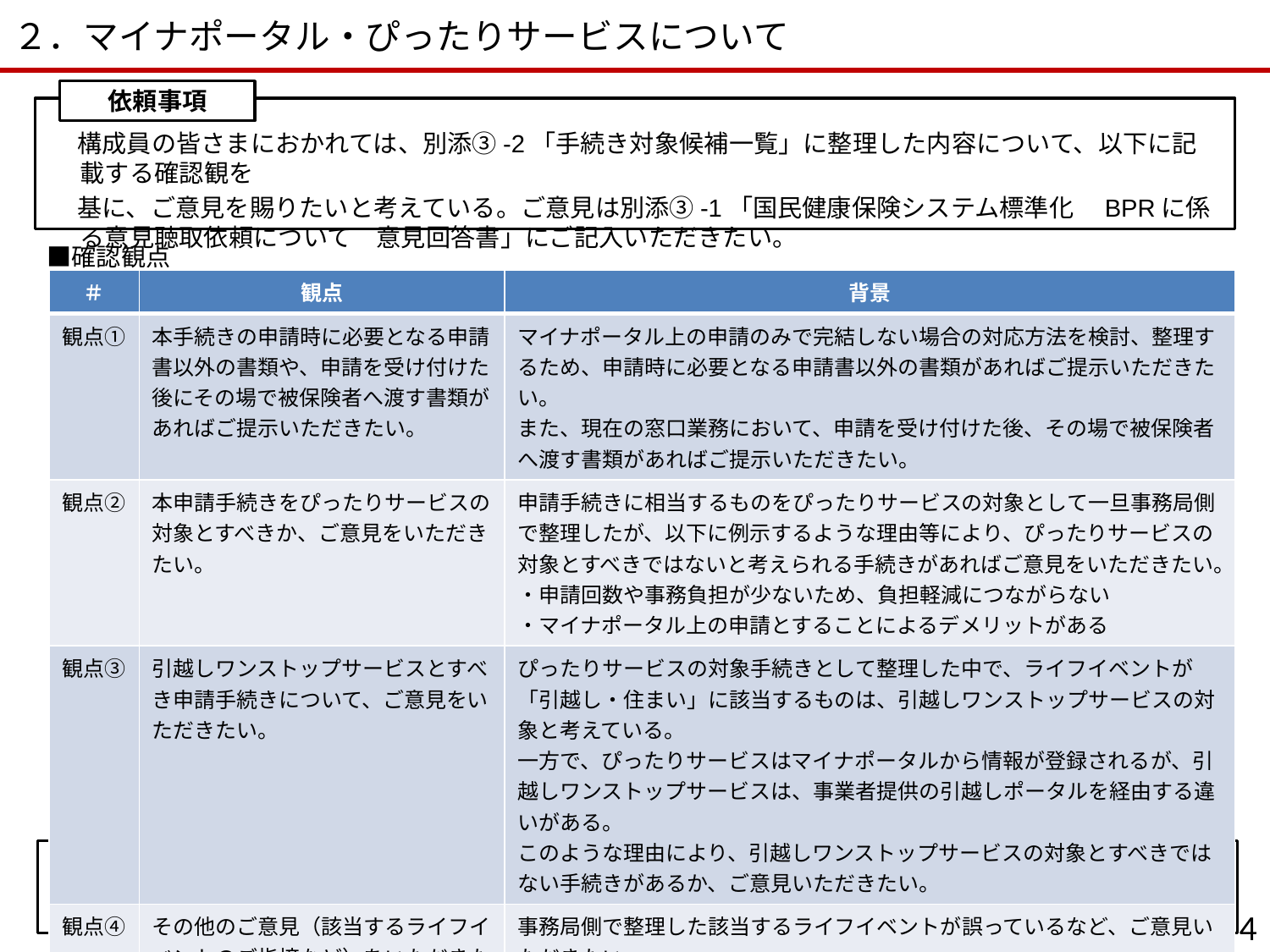

２．マイナポータル・ぴったりサービスについて
依頼事項
   構成員の皆さまにおかれては、別添③-2「手続き対象候補一覧」に整理した内容について、以下に記載する確認観を
   基に、ご意見を賜りたいと考えている。ご意見は別添③-1「国民健康保険システム標準化　BPRに係る意見聴取依頼について　意見回答書」にご記入いただきたい。
　■確認観点
| ＃ | 観点 | 背景 |
| --- | --- | --- |
| 観点① | 本手続きの申請時に必要となる申請書以外の書類や、申請を受け付けた後にその場で被保険者へ渡す書類があればご提示いただきたい。 | マイナポータル上の申請のみで完結しない場合の対応方法を検討、整理するため、申請時に必要となる申請書以外の書類があればご提示いただきたい。 また、現在の窓口業務において、申請を受け付けた後、その場で被保険者へ渡す書類があればご提示いただきたい。 |
| 観点② | 本申請手続きをぴったりサービスの対象とすべきか、ご意見をいただきたい。 | 申請手続きに相当するものをぴったりサービスの対象として一旦事務局側で整理したが、以下に例示するような理由等により、ぴったりサービスの対象とすべきではないと考えられる手続きがあればご意見をいただきたい。 ・申請回数や事務負担が少ないため、負担軽減につながらない ・マイナポータル上の申請とすることによるデメリットがある |
| 観点③ | 引越しワンストップサービスとすべき申請手続きについて、ご意見をいただきたい。 | ぴったりサービスの対象手続きとして整理した中で、ライフイベントが「引越し・住まい」に該当するものは、引越しワンストップサービスの対象と考えている。 一方で、ぴったりサービスはマイナポータルから情報が登録されるが、引越しワンストップサービスは、事業者提供の引越しポータルを経由する違いがある。 このような理由により、引越しワンストップサービスの対象とすべきではない手続きがあるか、ご意見いただきたい。 |
| 観点④ | その他のご意見（該当するライフイベントのご指摘など）をいただきたい。 | 事務局側で整理した該当するライフイベントが誤っているなど、ご意見いただきたい。 また、別添③-2「手続き対象候補一覧」に示されていないが対象とすべき手続きがある場合、行を追加して手続き名称等を記載の上ご意見いただきたい。 |
今後の予定
   今後、頂いたご意見を基に、国保としての手続きを整理出来次第、各種関連する標準仕様書へ反映することを予定
　 している。
4